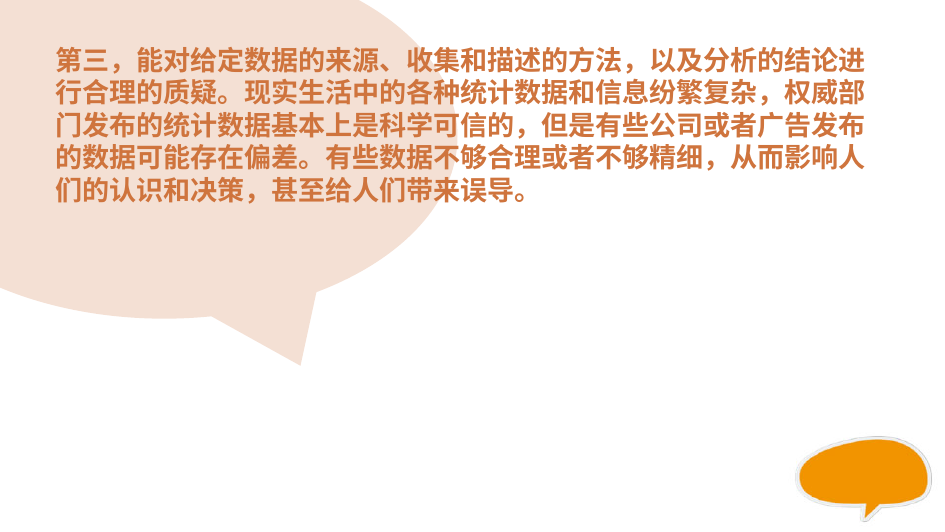

#
第三，能对给定数据的来源、收集和描述的方法，以及分析的结论进行合理的质疑。现实生活中的各种统计数据和信息纷繁复杂，权威部门发布的统计数据基本上是科学可信的，但是有些公司或者广告发布的数据可能存在偏差。有些数据不够合理或者不够精细，从而影响人们的认识和决策，甚至给人们带来误导。